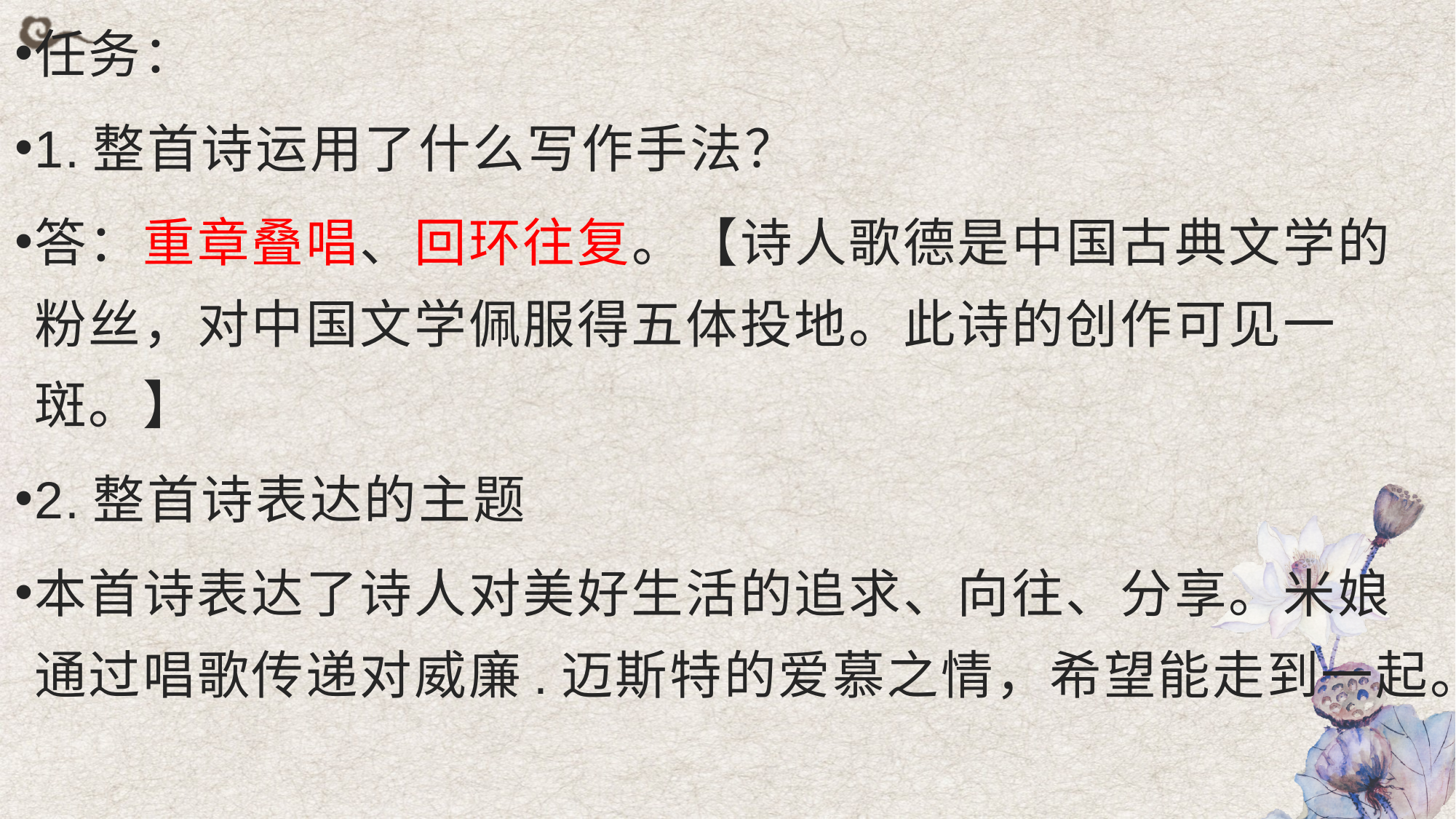

任务：
1.整首诗运用了什么写作手法？
答：重章叠唱、回环往复。【诗人歌德是中国古典文学的粉丝，对中国文学佩服得五体投地。此诗的创作可见一斑。】
2.整首诗表达的主题
本首诗表达了诗人对美好生活的追求、向往、分享。米娘通过唱歌传递对威廉.迈斯特的爱慕之情，希望能走到一起。

#